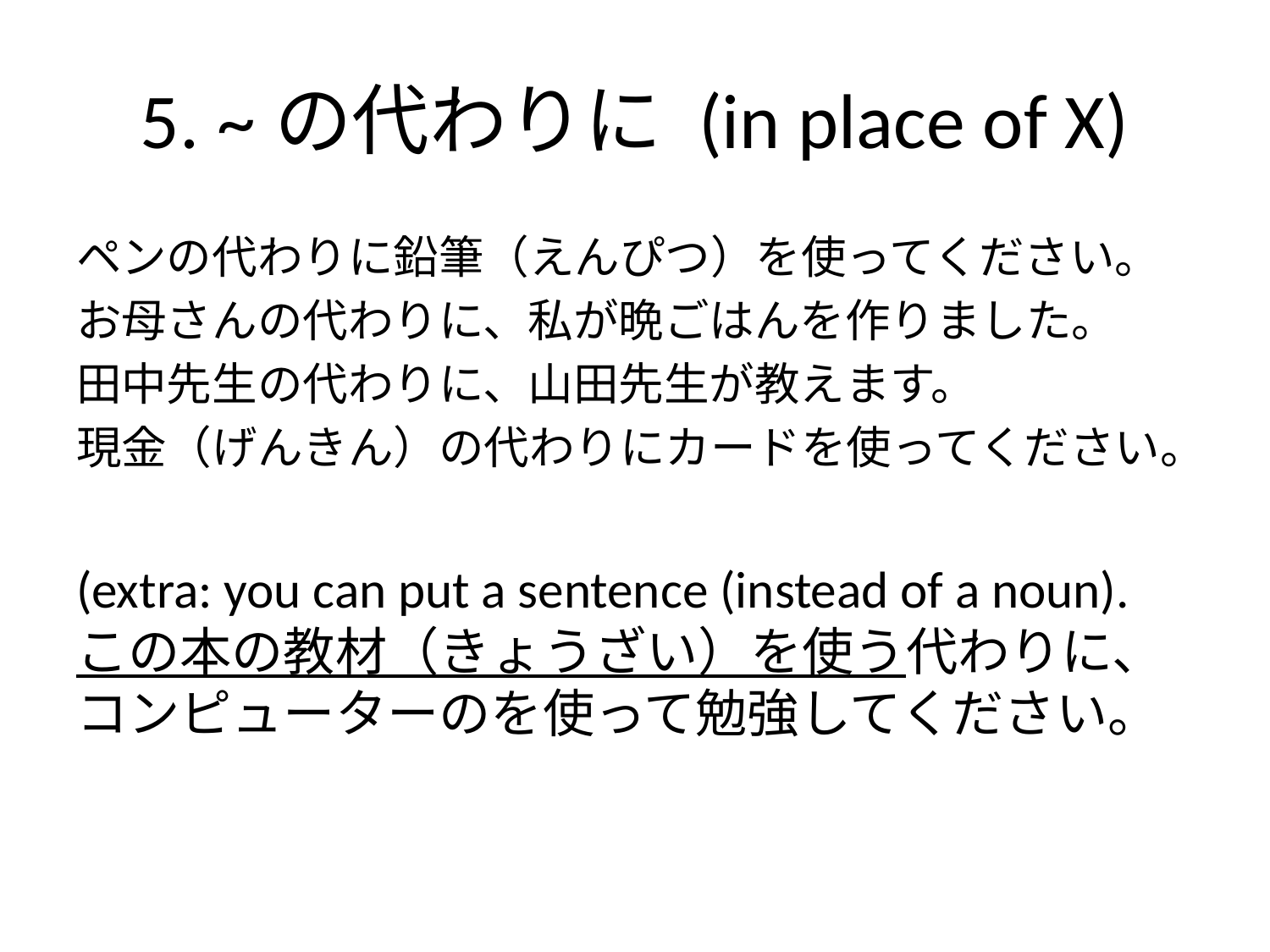

# 5. ~の代わりに (in place of X)
ペンの代わりに鉛筆（えんぴつ）を使ってください。
お母さんの代わりに、私が晩ごはんを作りました。
田中先生の代わりに、山田先生が教えます。
現金（げんきん）の代わりにカードを使ってください。

(extra: you can put a sentence (instead of a noun).  この本の教材（きょうざい）を使う代わりに、コンピューターのを使って勉強してください。